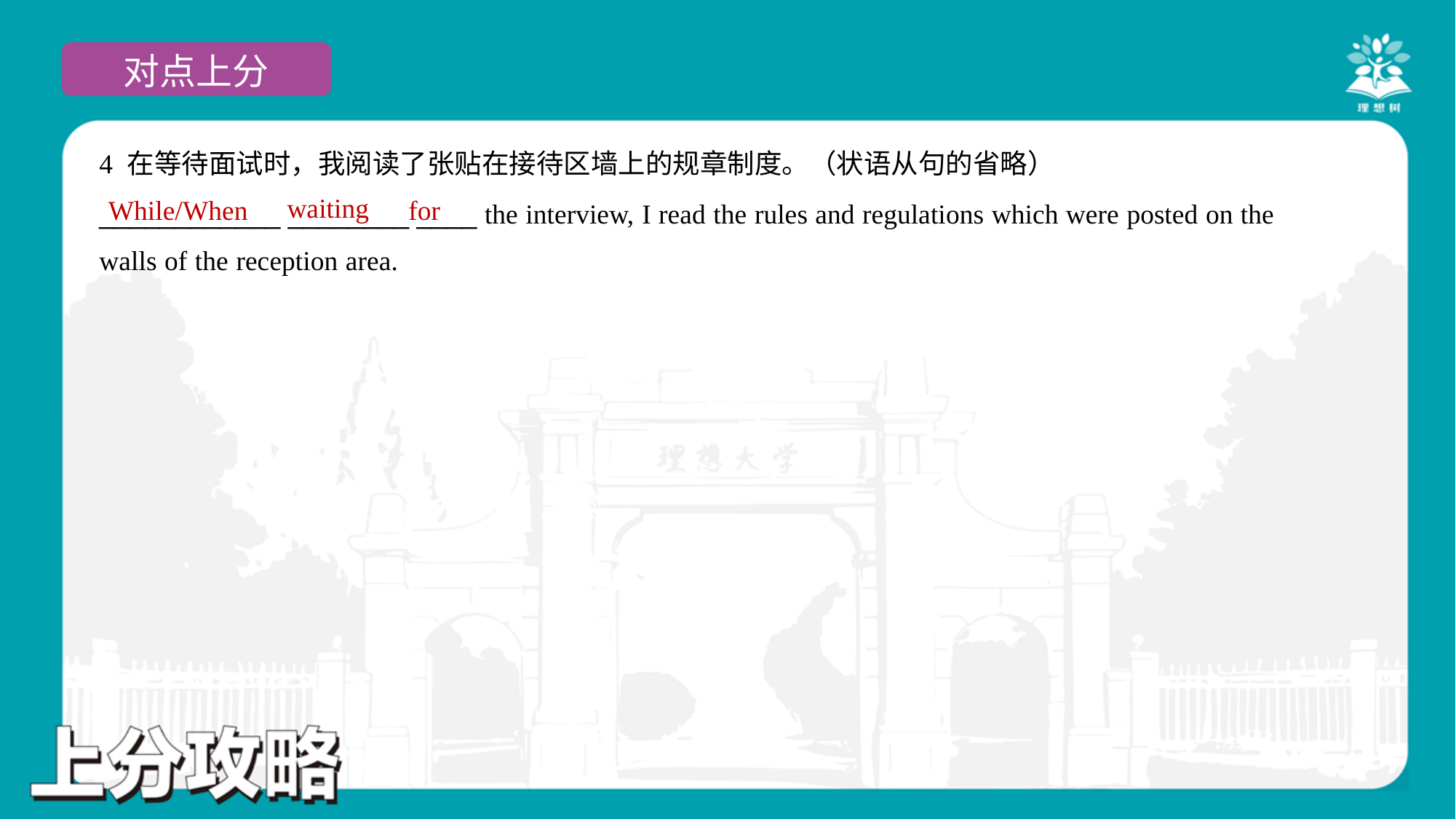

4 在等待面试时，我阅读了张贴在接待区墙上的规章制度。（状语从句的省略）
____________ ________ ____ the interview, I read the rules and regulations which were posted on the
walls of the reception area.
waiting
While/When
for